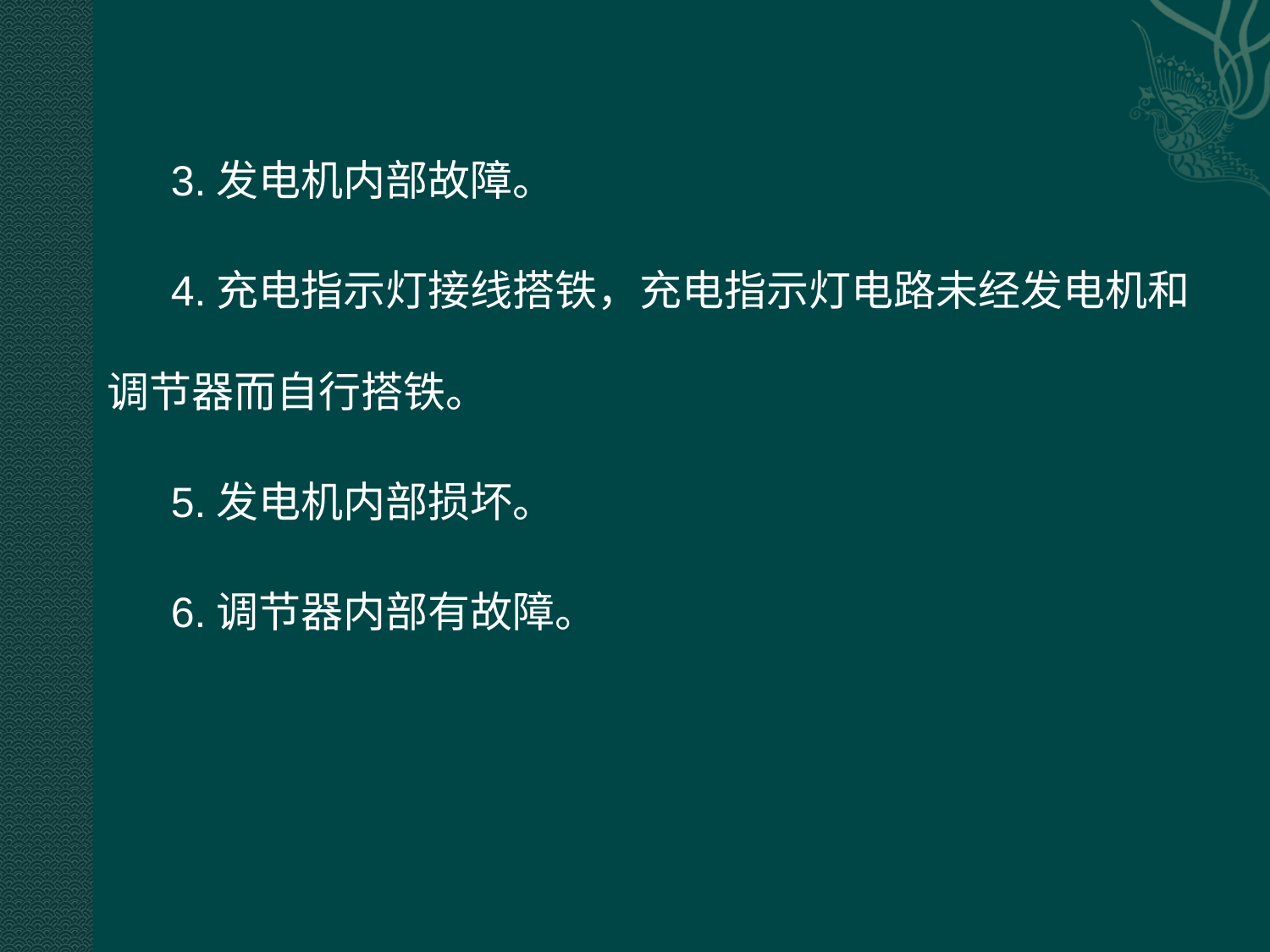

3.发电机内部故障。
4.充电指示灯接线搭铁，充电指示灯电路未经发电机和调节器而自行搭铁。
5.发电机内部损坏。
6.调节器内部有故障。